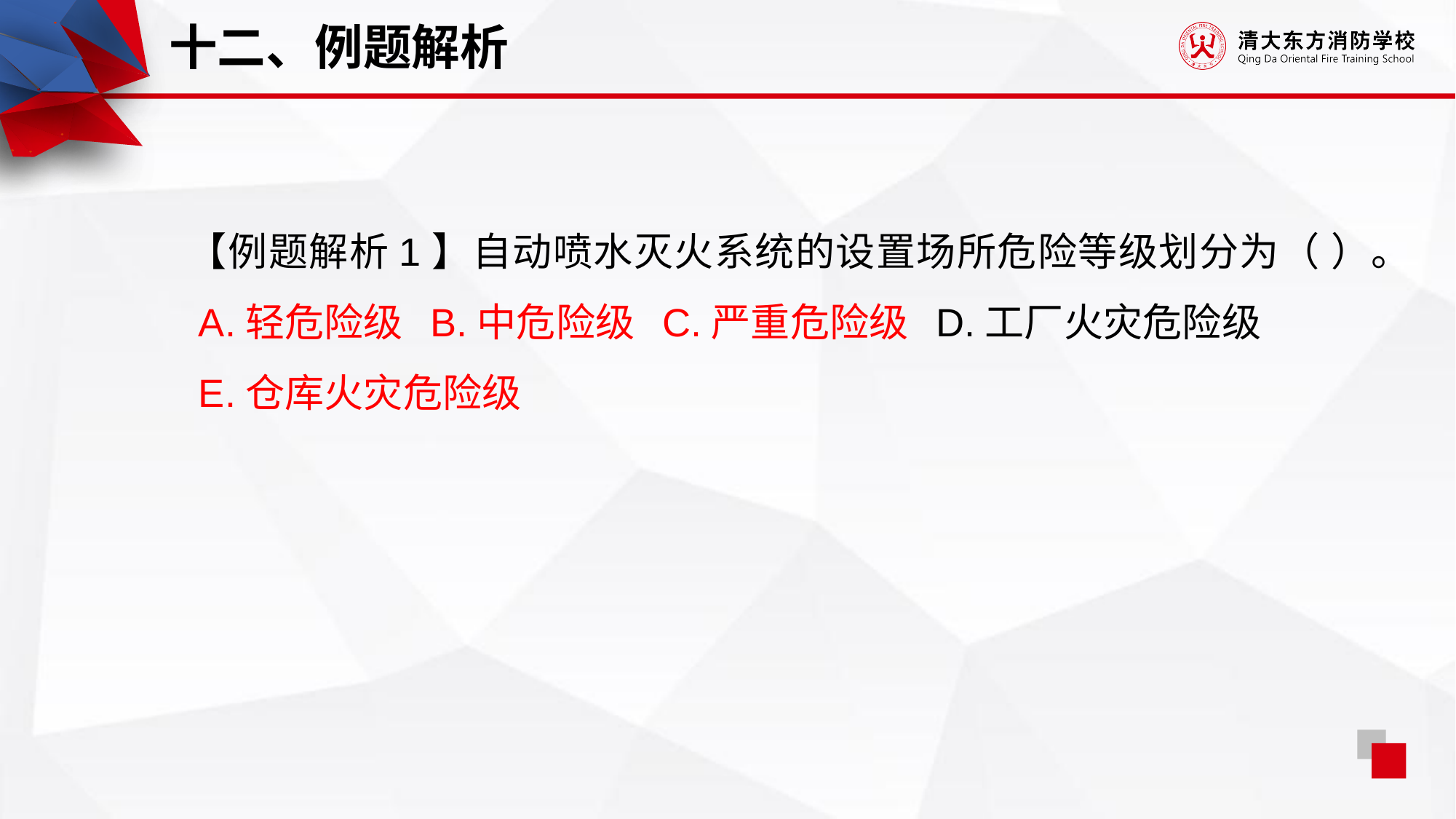

十二、例题解析

【例题解析1】自动喷水灭火系统的设置场所危险等级划分为（ ）。
 A.轻危险级  B.中危险级  C.严重危险级  D.工厂火灾危险级
 E.仓库火灾危险级